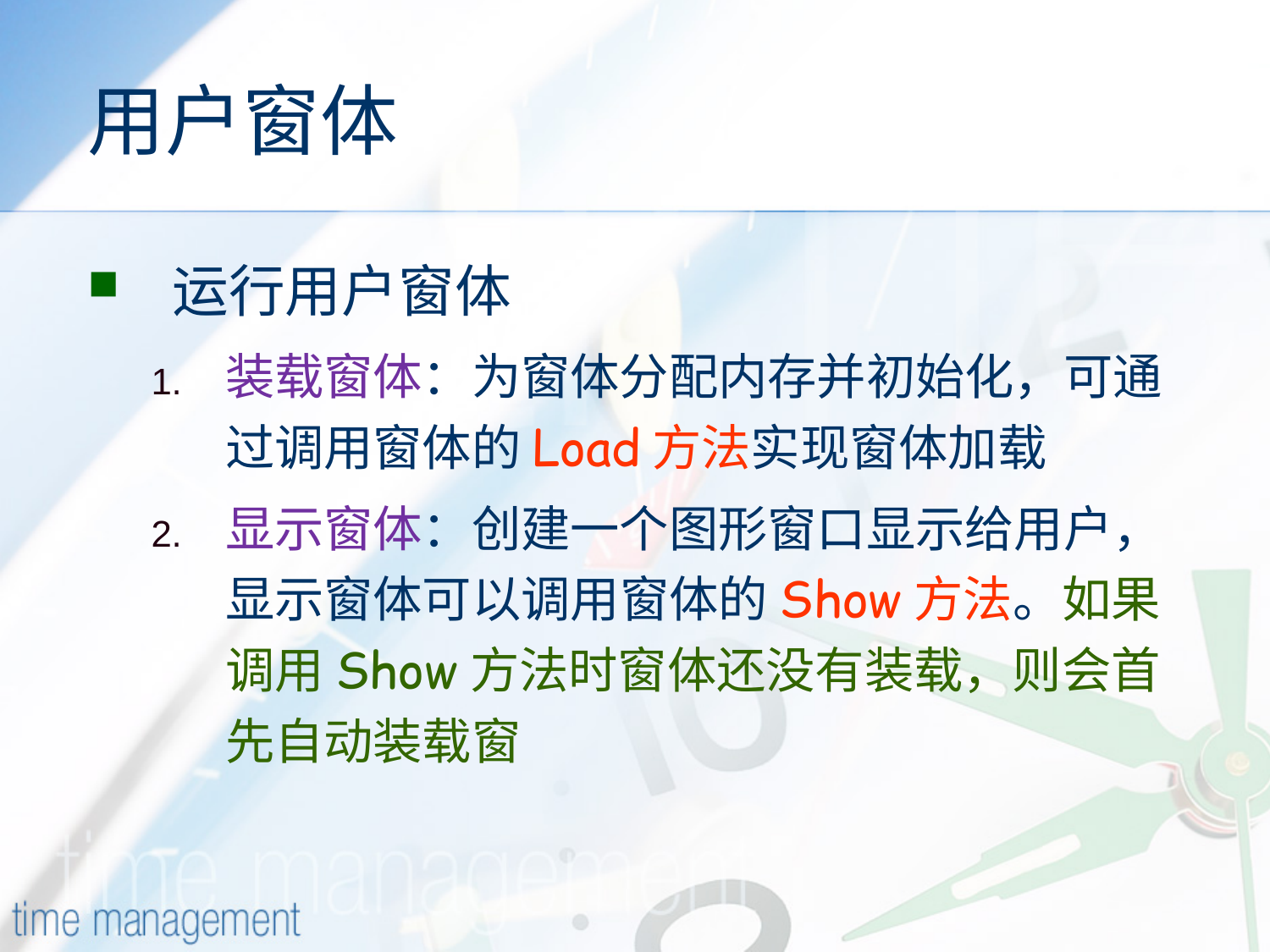

# 用户窗体
运行用户窗体
装载窗体：为窗体分配内存并初始化，可通过调用窗体的Load方法实现窗体加载
显示窗体：创建一个图形窗口显示给用户，显示窗体可以调用窗体的Show方法。如果调用Show方法时窗体还没有装载，则会首先自动装载窗